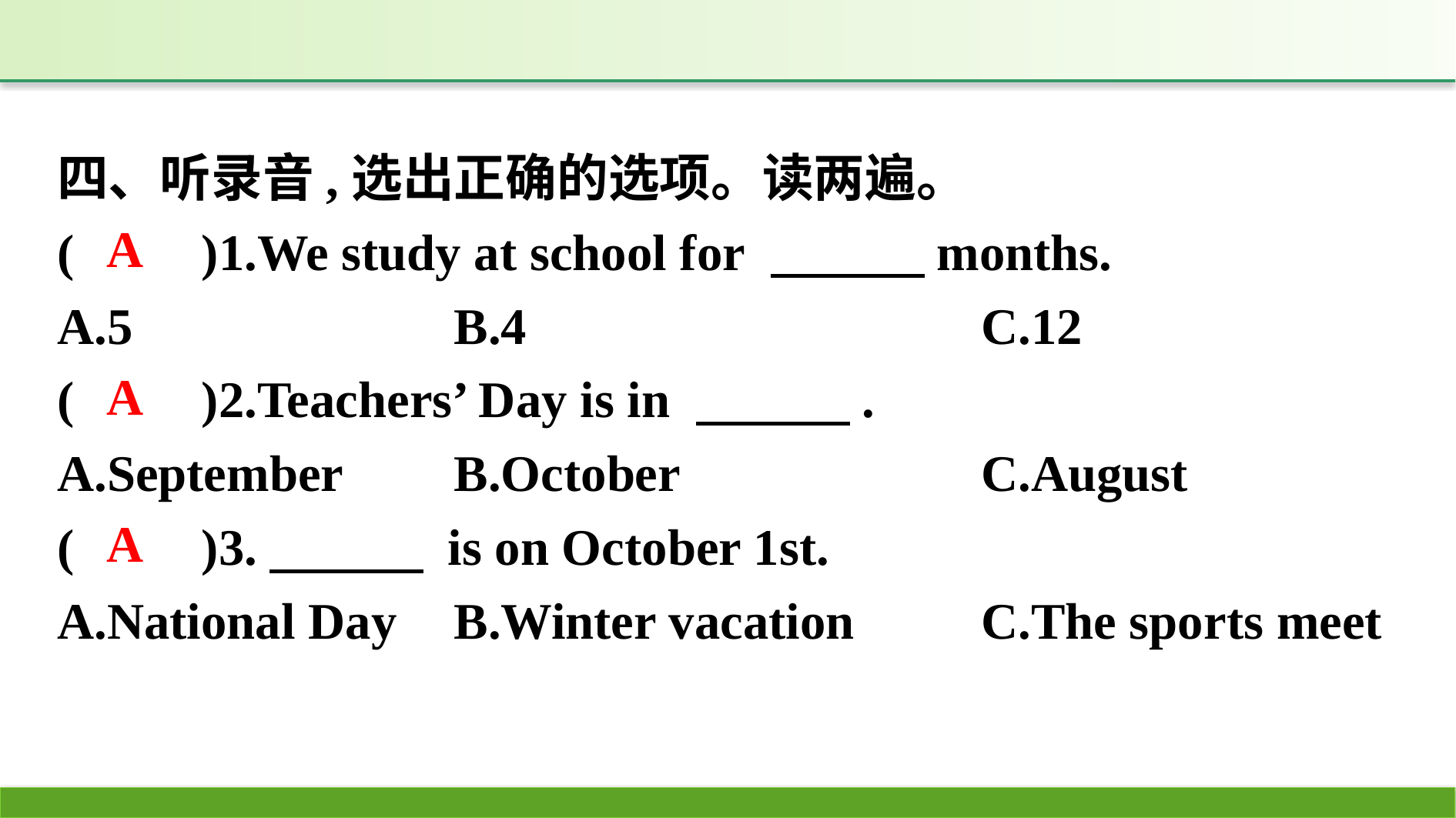

四、听录音,选出正确的选项。读两遍。
(　　)1.We study at school for 　　　months.
A.5 			B.4 					C.12
(　　)2.Teachers’ Day is in 　　　.
A.September 	B.October 			C.August
(　　)3.　　　 is on October 1st.
A.National Day 	B.Winter vacation 	C.The sports meet
A
A
A